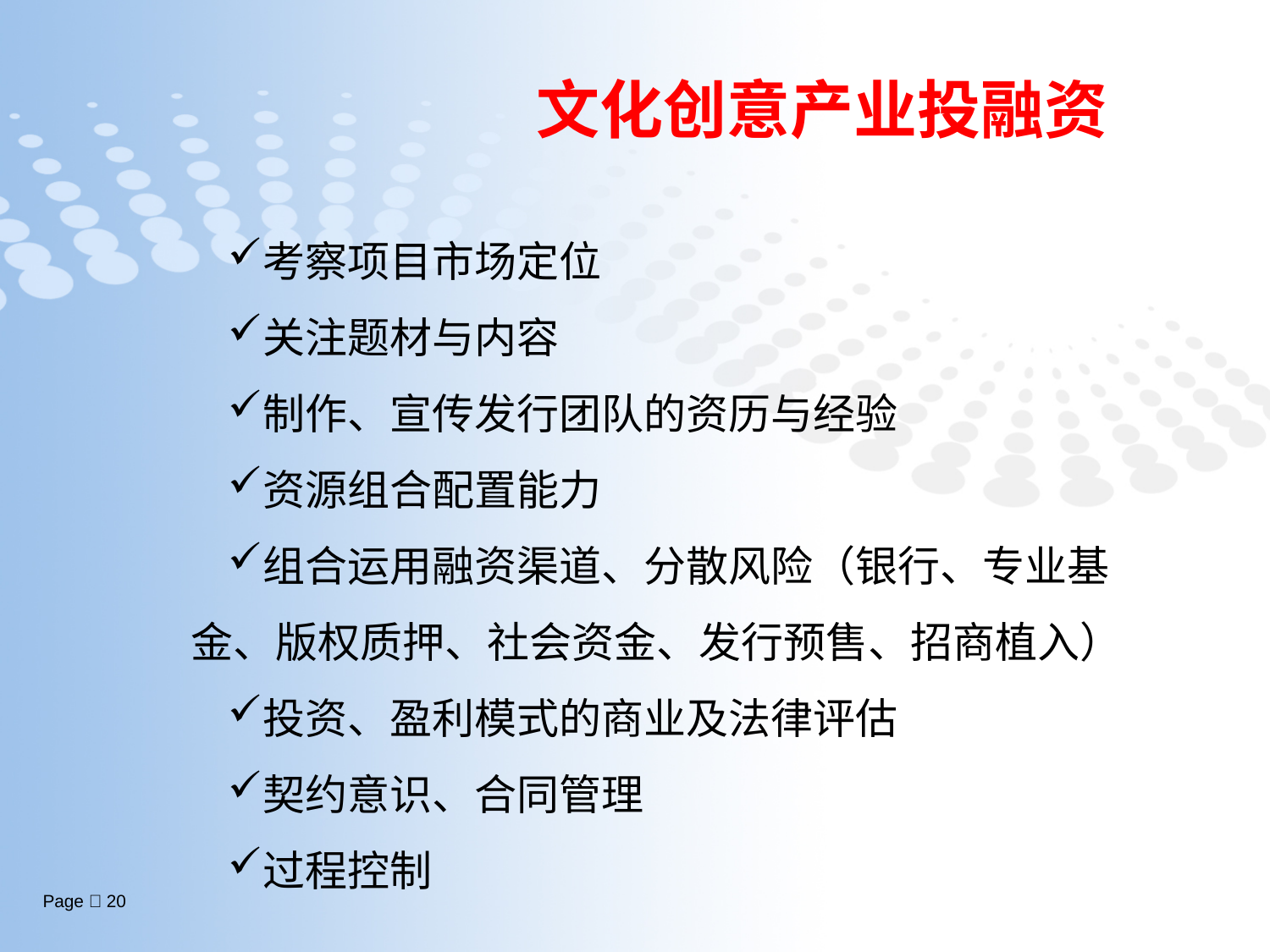

考察项目市场定位
关注题材与内容
制作、宣传发行团队的资历与经验
资源组合配置能力
组合运用融资渠道、分散风险（银行、专业基金、版权质押、社会资金、发行预售、招商植入）
投资、盈利模式的商业及法律评估
契约意识、合同管理
过程控制

文化创意产业投融资